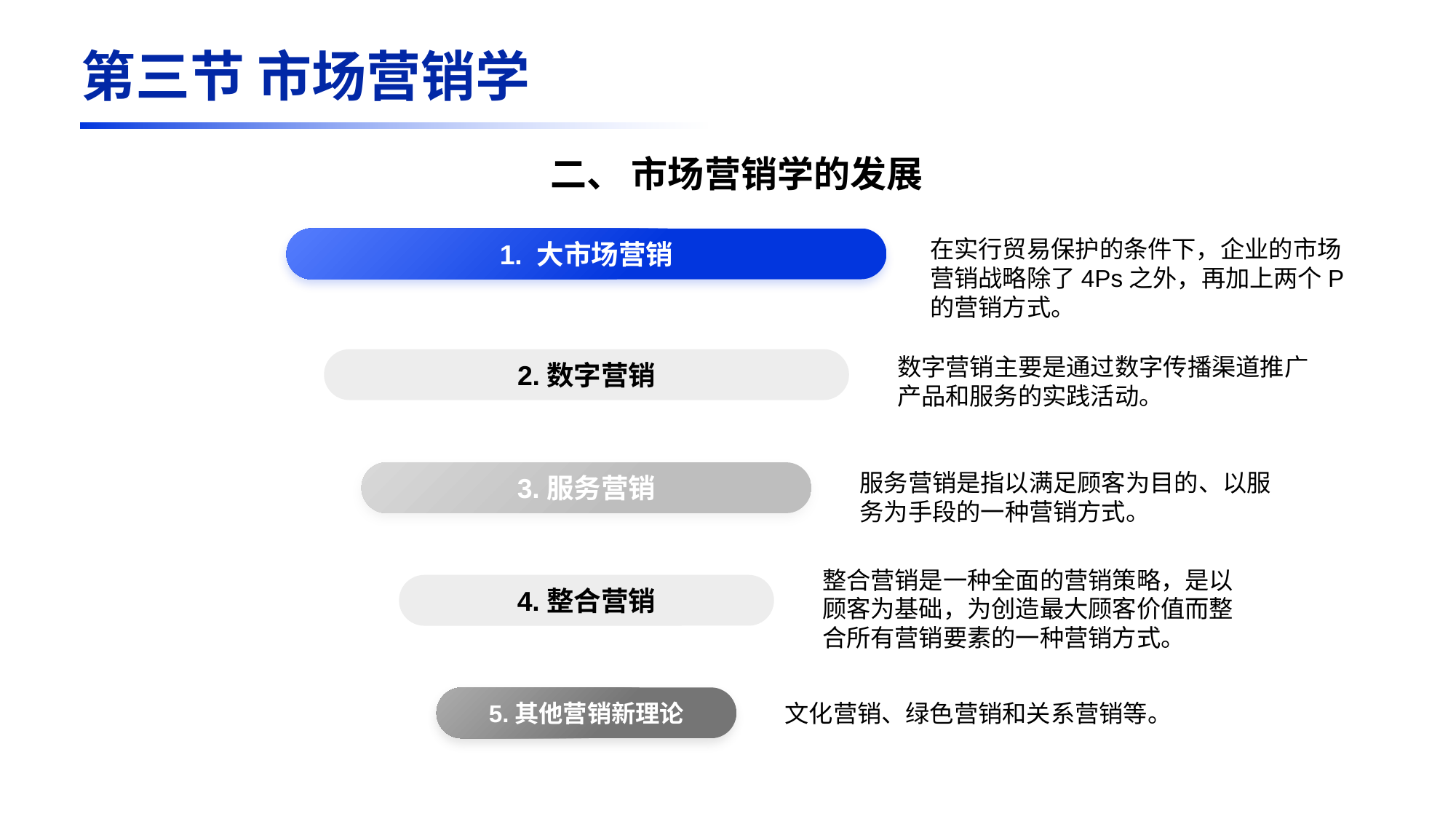

第三节 市场营销学
二、 市场营销学的发展
1. 大市场营销
2.数字营销
3.服务营销
4.整合营销
5.其他营销新理论
在实行贸易保护的条件下，企业的市场营销战略除了4Ps之外，再加上两个P的营销方式。

数字营销主要是通过数字传播渠道推广产品和服务的实践活动。
服务营销是指以满足顾客为目的、以服务为手段的一种营销方式。
整合营销是一种全面的营销策略，是以顾客为基础，为创造最大顾客价值而整合所有营销要素的一种营销方式。
文化营销、绿色营销和关系营销等。